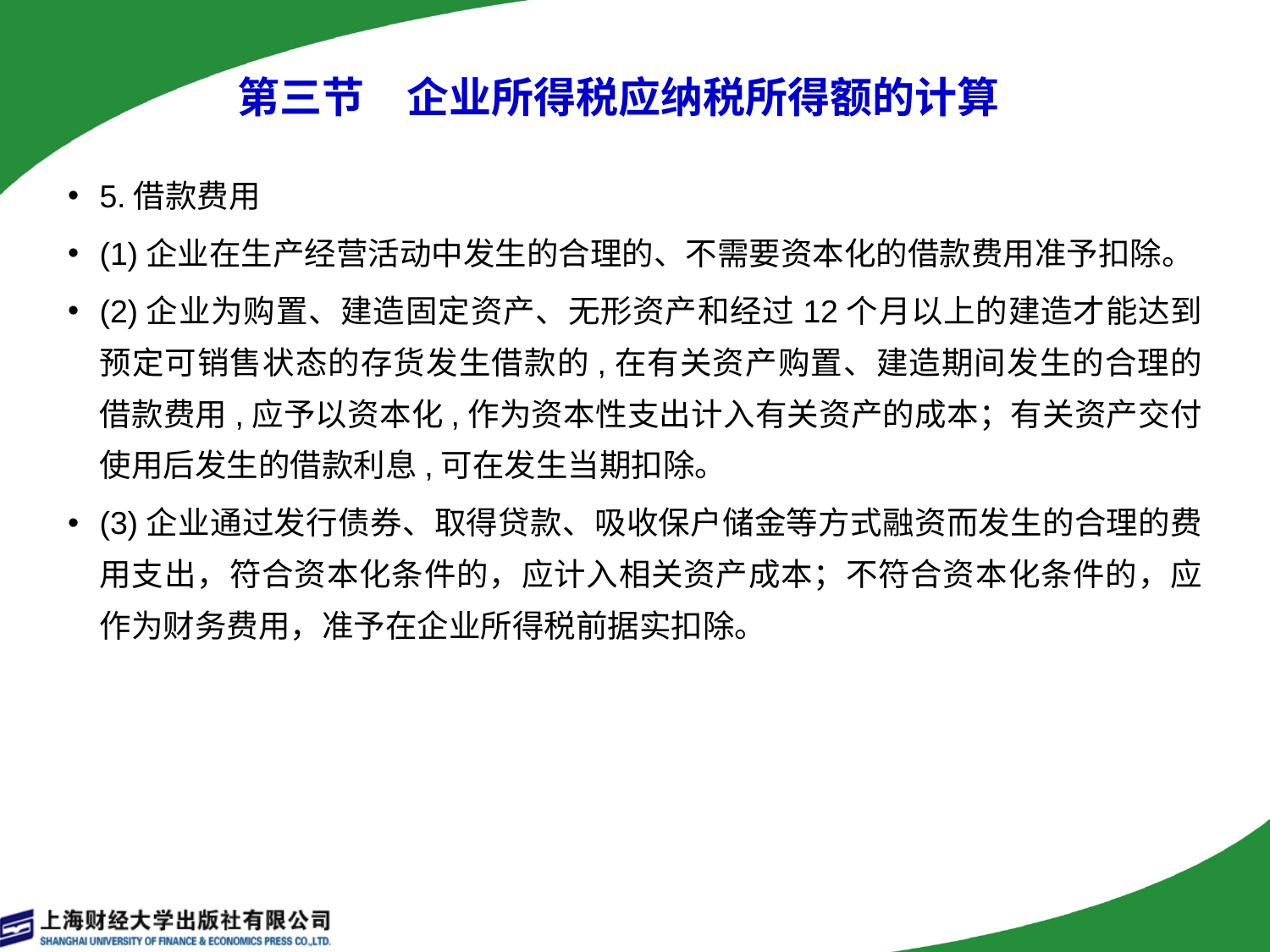

第三节　企业所得税应纳税所得额的计算
5.借款费用
(1)企业在生产经营活动中发生的合理的、不需要资本化的借款费用准予扣除。
(2)企业为购置、建造固定资产、无形资产和经过12个月以上的建造才能达到预定可销售状态的存货发生借款的,在有关资产购置、建造期间发生的合理的借款费用,应予以资本化,作为资本性支出计入有关资产的成本；有关资产交付使用后发生的借款利息,可在发生当期扣除。
(3)企业通过发行债券、取得贷款、吸收保户储金等方式融资而发生的合理的费用支出，符合资本化条件的，应计入相关资产成本；不符合资本化条件的，应作为财务费用，准予在企业所得税前据实扣除。